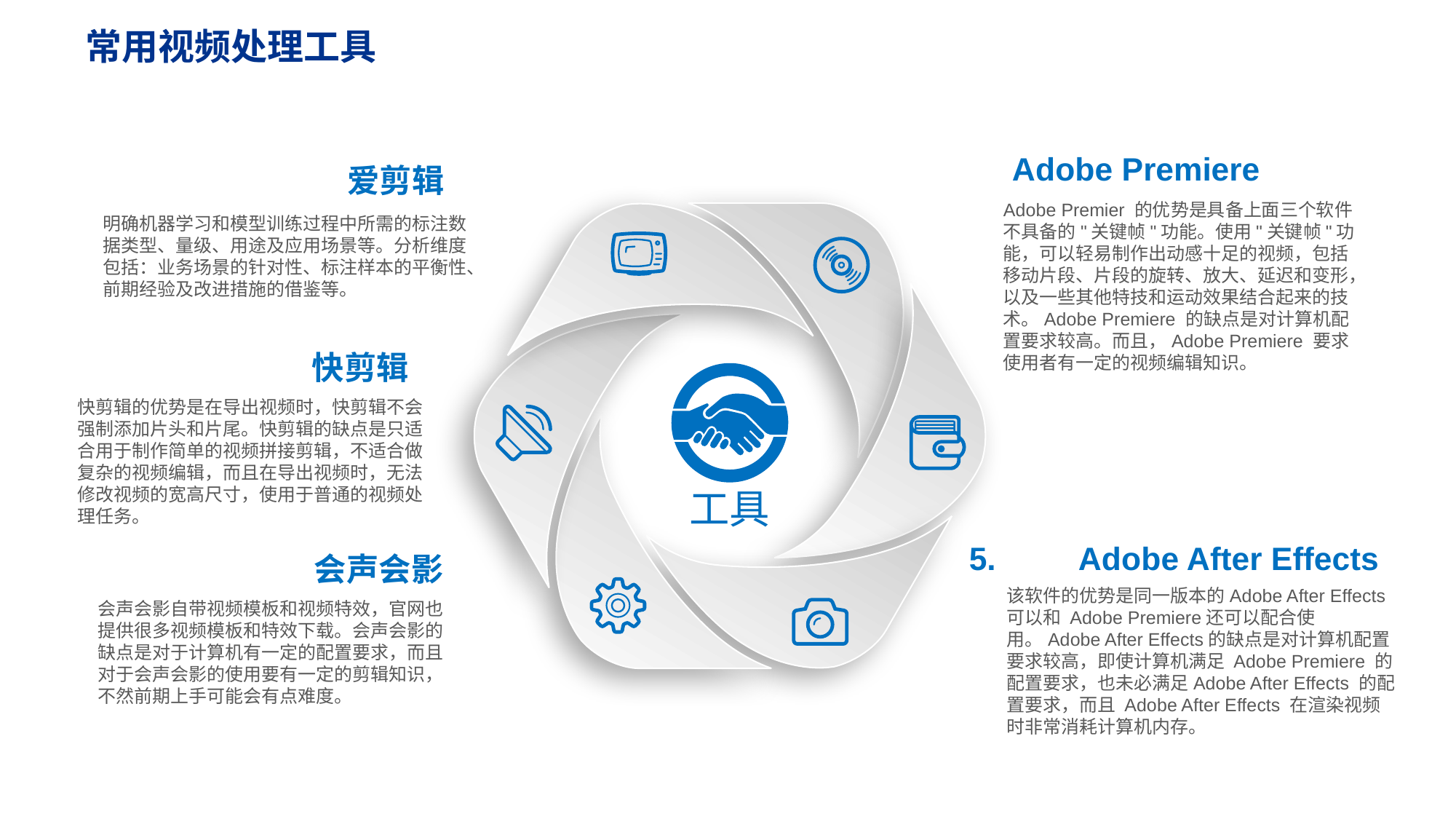

常用视频处理工具
Adobe Premiere
Adobe Premier 的优势是具备上面三个软件不具备的"关键帧"功能。使用"关键帧"功能，可以轻易制作出动感十足的视频，包括移动片段、片段的旋转、放大、延迟和变形，以及一些其他特技和运动效果结合起来的技术。Adobe Premiere 的缺点是对计算机配置要求较高。而且，Adobe Premiere 要求使用者有一定的视频编辑知识。
爱剪辑
明确机器学习和模型训练过程中所需的标注数据类型、量级、用途及应用场景等。分析维度包括：业务场景的针对性、标注样本的平衡性、前期经验及改进措施的借鉴等。

快剪辑
快剪辑的优势是在导出视频时，快剪辑不会强制添加片头和片尾。快剪辑的缺点是只适合用于制作简单的视频拼接剪辑，不适合做复杂的视频编辑，而且在导出视频时，无法修改视频的宽高尺寸，使用于普通的视频处理任务。

工具

5.	Adobe After Effects
该软件的优势是同一版本的Adobe After Effects可以和 Adobe Premiere还可以配合使用。Adobe After Effects的缺点是对计算机配置要求较高，即使计算机满足 Adobe Premiere 的配置要求，也未必满足Adobe After Effects 的配置要求，而且 Adobe After Effects 在渲染视频时非常消耗计算机内存。
会声会影
会声会影自带视频模板和视频特效，官网也提供很多视频模板和特效下载。会声会影的缺点是对于计算机有一定的配置要求，而且对于会声会影的使用要有一定的剪辑知识，不然前期上手可能会有点难度。